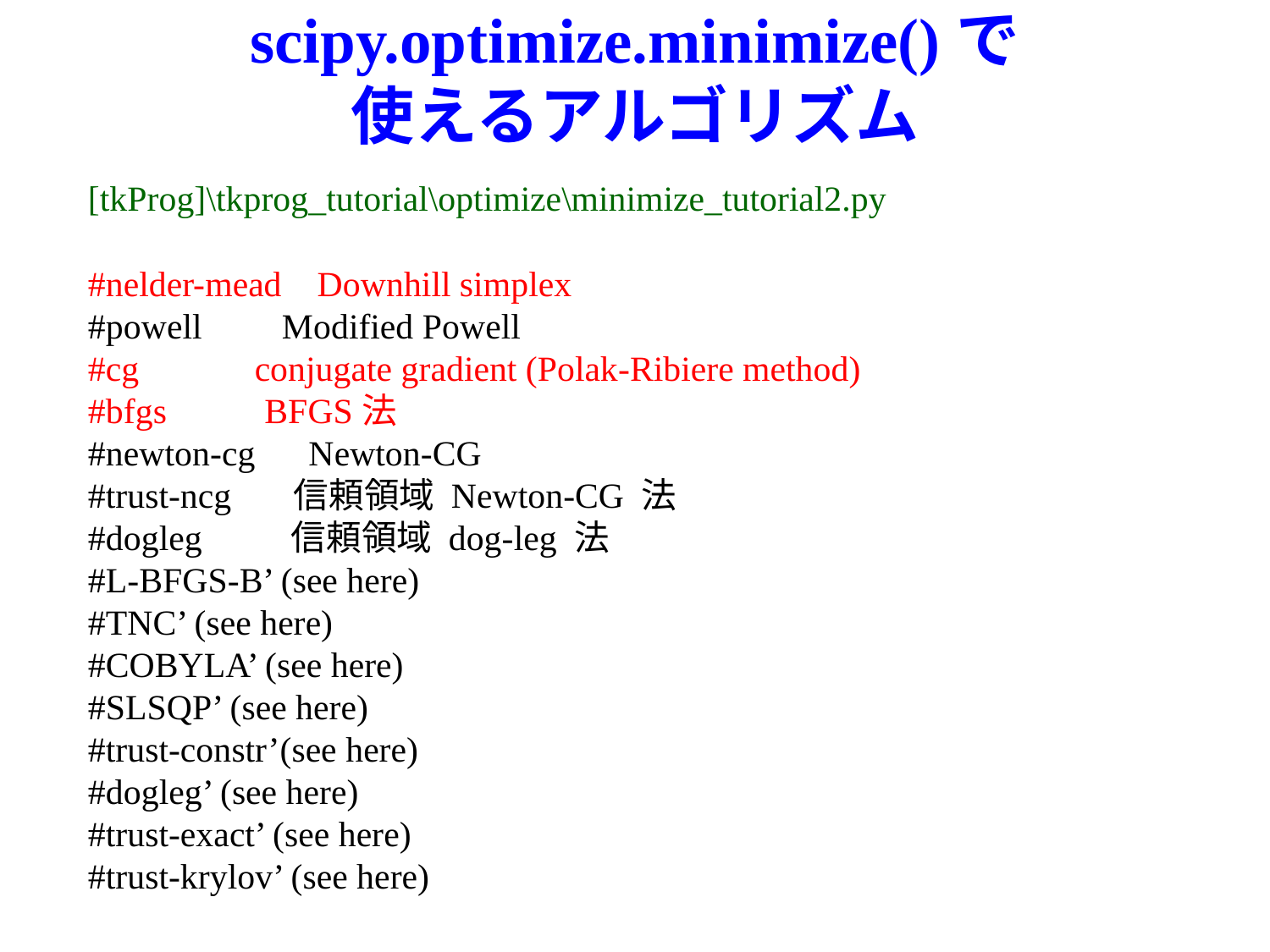

scipy.optimize.minimize()で
使えるアルゴリズム
[tkProg]\tkprog_tutorial\optimize\minimize_tutorial2.py

#nelder-mead    Downhill simplex
#powell         Modified Powell
#cg             conjugate gradient (Polak-Ribiere method)
#bfgs           BFGS法
#newton-cg      Newton-CG
#trust-ncg      信頼領域 Newton-CG 法
#dogleg         信頼領域 dog-leg 法
#L-BFGS-B’ (see here)
#TNC’ (see here)
#COBYLA’ (see here)
#SLSQP’ (see here)
#trust-constr’(see here)
#dogleg’ (see here)
#trust-exact’ (see here)
#trust-krylov’ (see here)